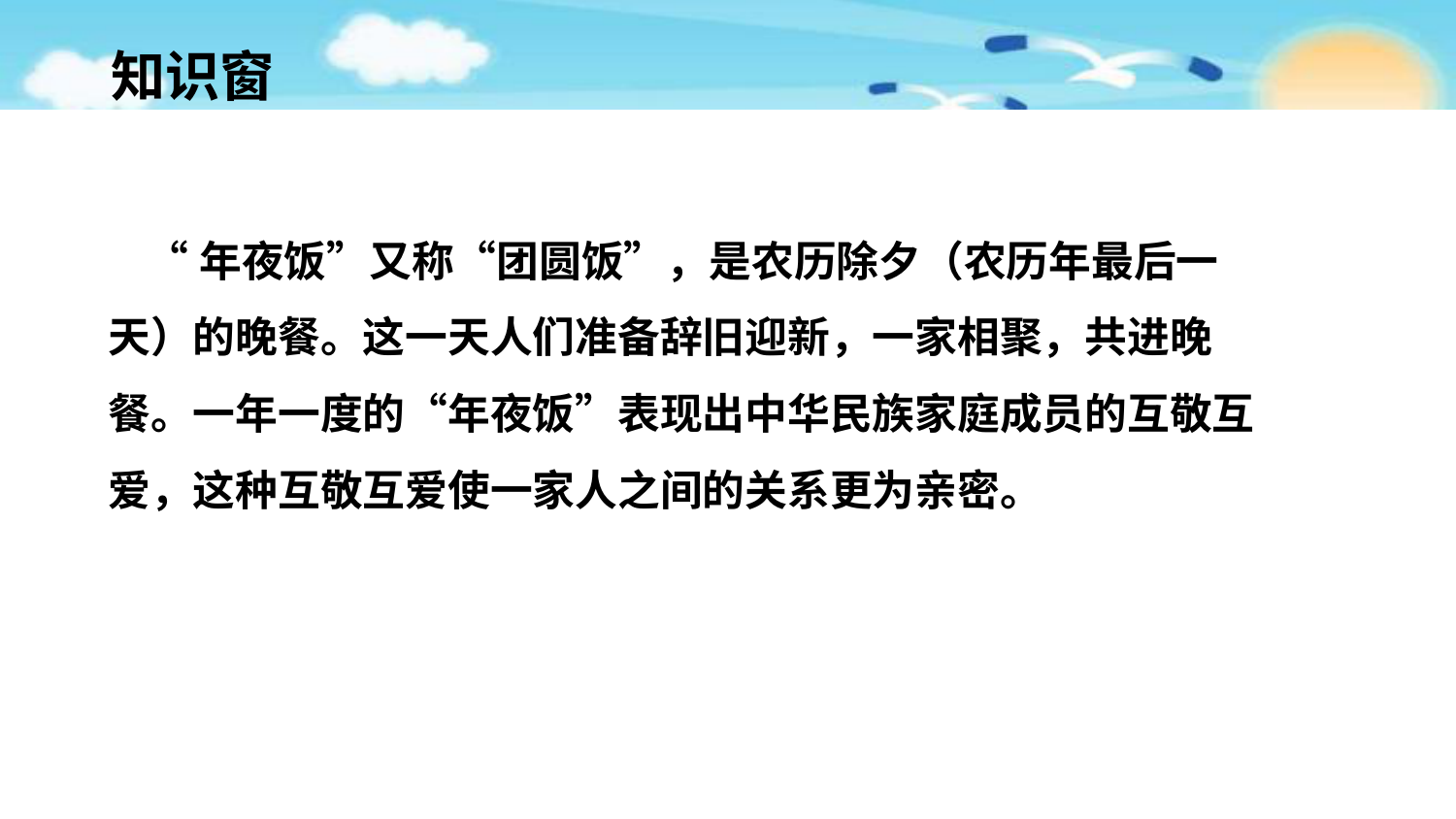

知识窗
    “年夜饭”又称“团圆饭”，是农历除夕（农历年最后一天）的晚餐。这一天人们准备辞旧迎新，一家相聚，共进晚餐。一年一度的“年夜饭”表现出中华民族家庭成员的互敬互爱，这种互敬互爱使一家人之间的关系更为亲密。